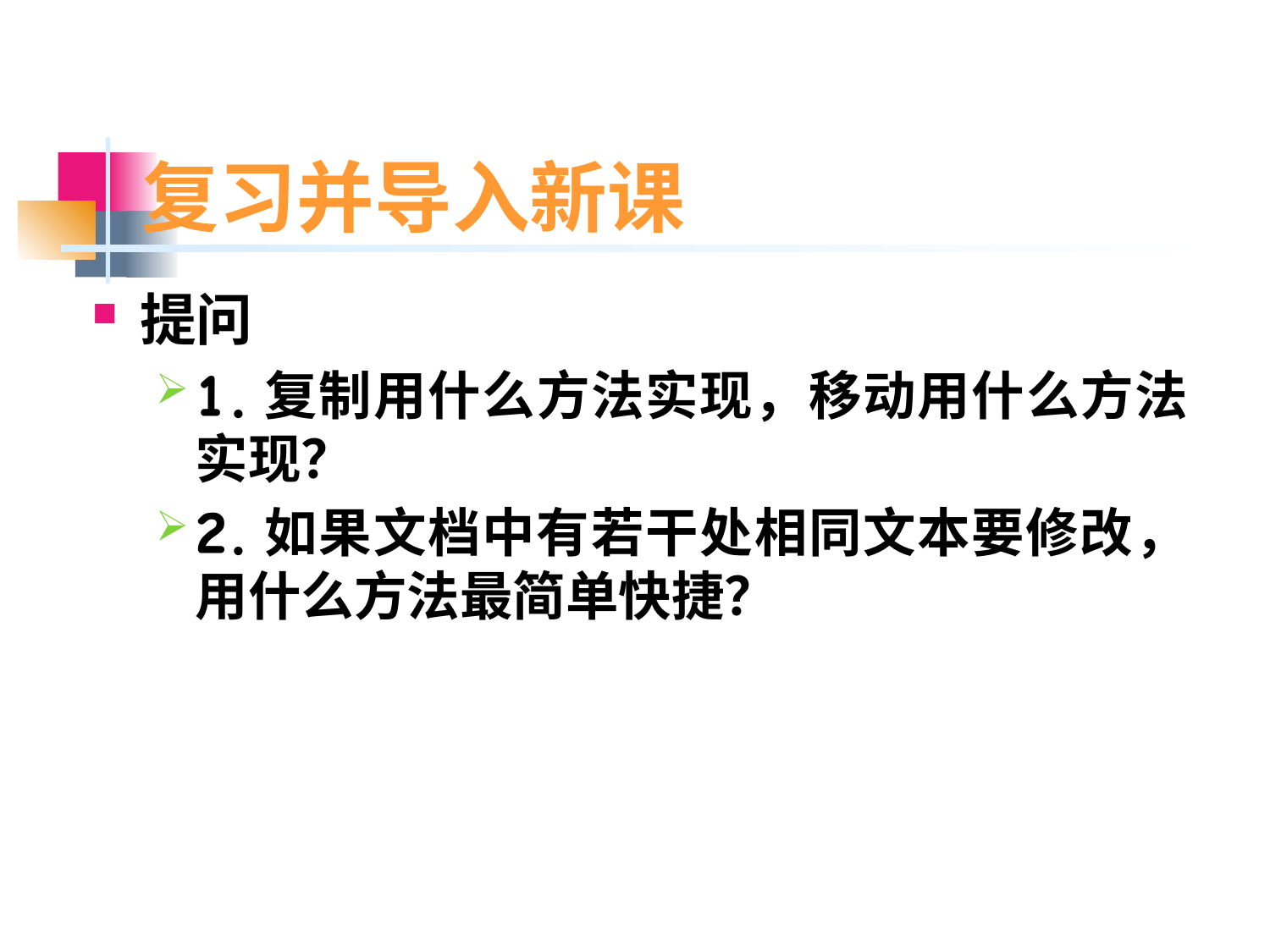

# 复习并导入新课
提问
1.复制用什么方法实现，移动用什么方法实现？
2.如果文档中有若干处相同文本要修改，用什么方法最简单快捷？